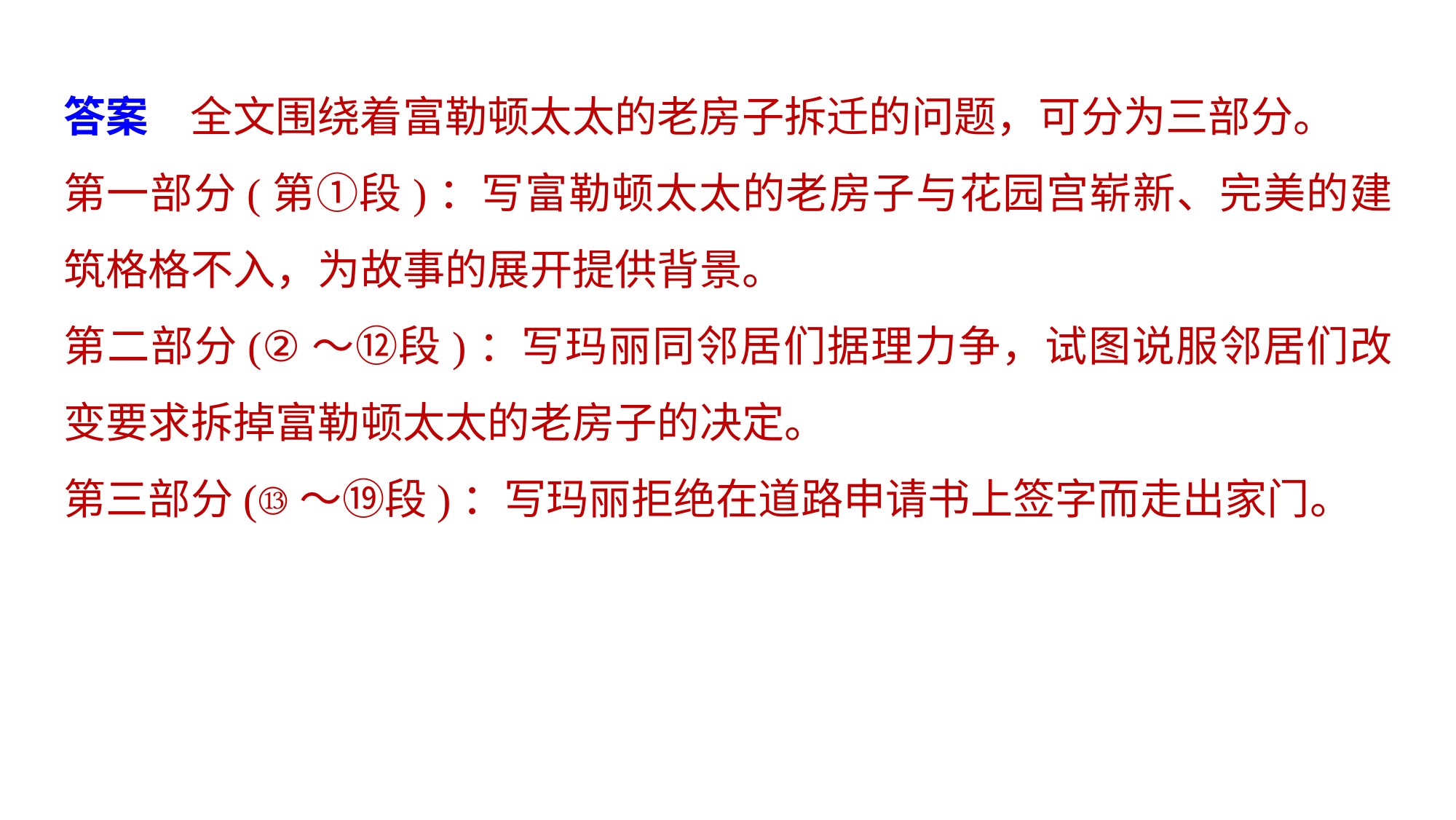

答案　全文围绕着富勒顿太太的老房子拆迁的问题，可分为三部分。
第一部分(第①段)：写富勒顿太太的老房子与花园宫崭新、完美的建筑格格不入，为故事的展开提供背景。
第二部分(②～⑫段)：写玛丽同邻居们据理力争，试图说服邻居们改变要求拆掉富勒顿太太的老房子的决定。
第三部分(⑬～⑲段)：写玛丽拒绝在道路申请书上签字而走出家门。